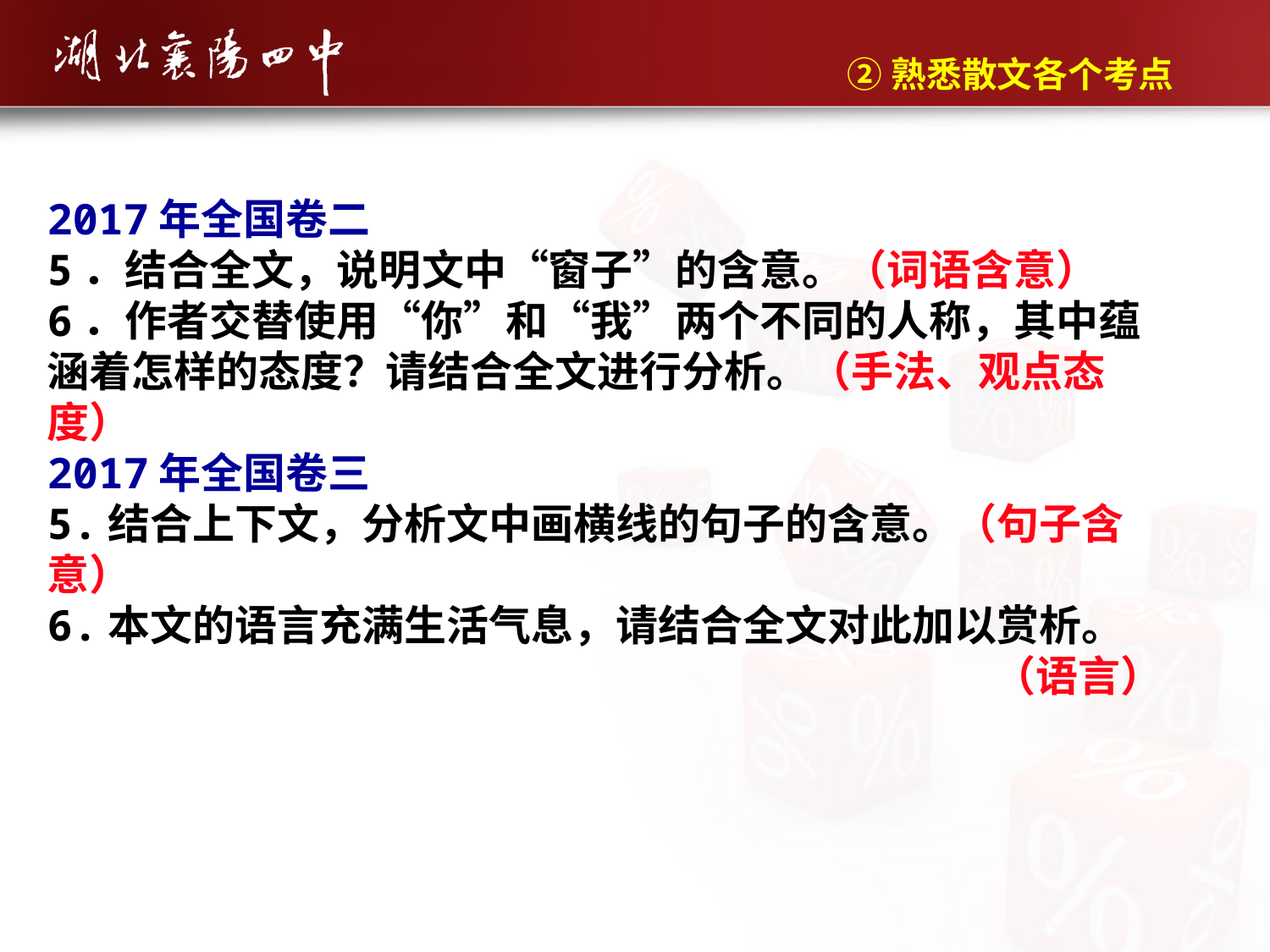

②熟悉散文各个考点
2017年全国卷二
5．结合全文，说明文中“窗子”的含意。（词语含意）
6．作者交替使用“你”和“我”两个不同的人称，其中蕴涵着怎样的态度？请结合全文进行分析。（手法、观点态度）
2017年全国卷三
5.结合上下文，分析文中画横线的句子的含意。（句子含意）
6.本文的语言充满生活气息，请结合全文对此加以赏析。
（语言）